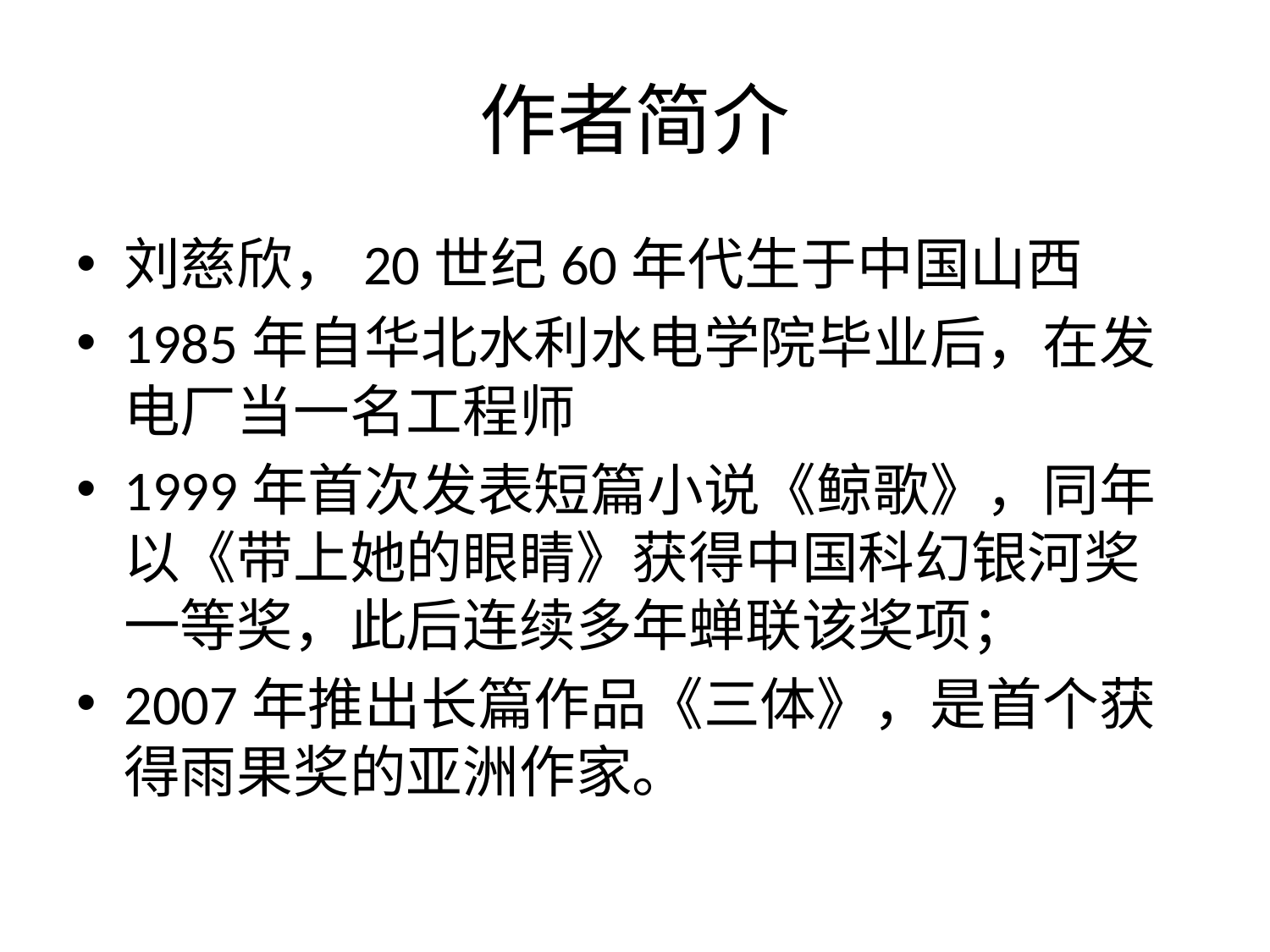

# 作者简介
刘慈欣，20世纪60年代生于中国山西
1985年自华北水利水电学院毕业后，在发电厂当一名工程师
1999年首次发表短篇小说《鲸歌》，同年以《带上她的眼睛》获得中国科幻银河奖一等奖，此后连续多年蝉联该奖项；
2007年推出长篇作品《三体》，是首个获得雨果奖的亚洲作家。